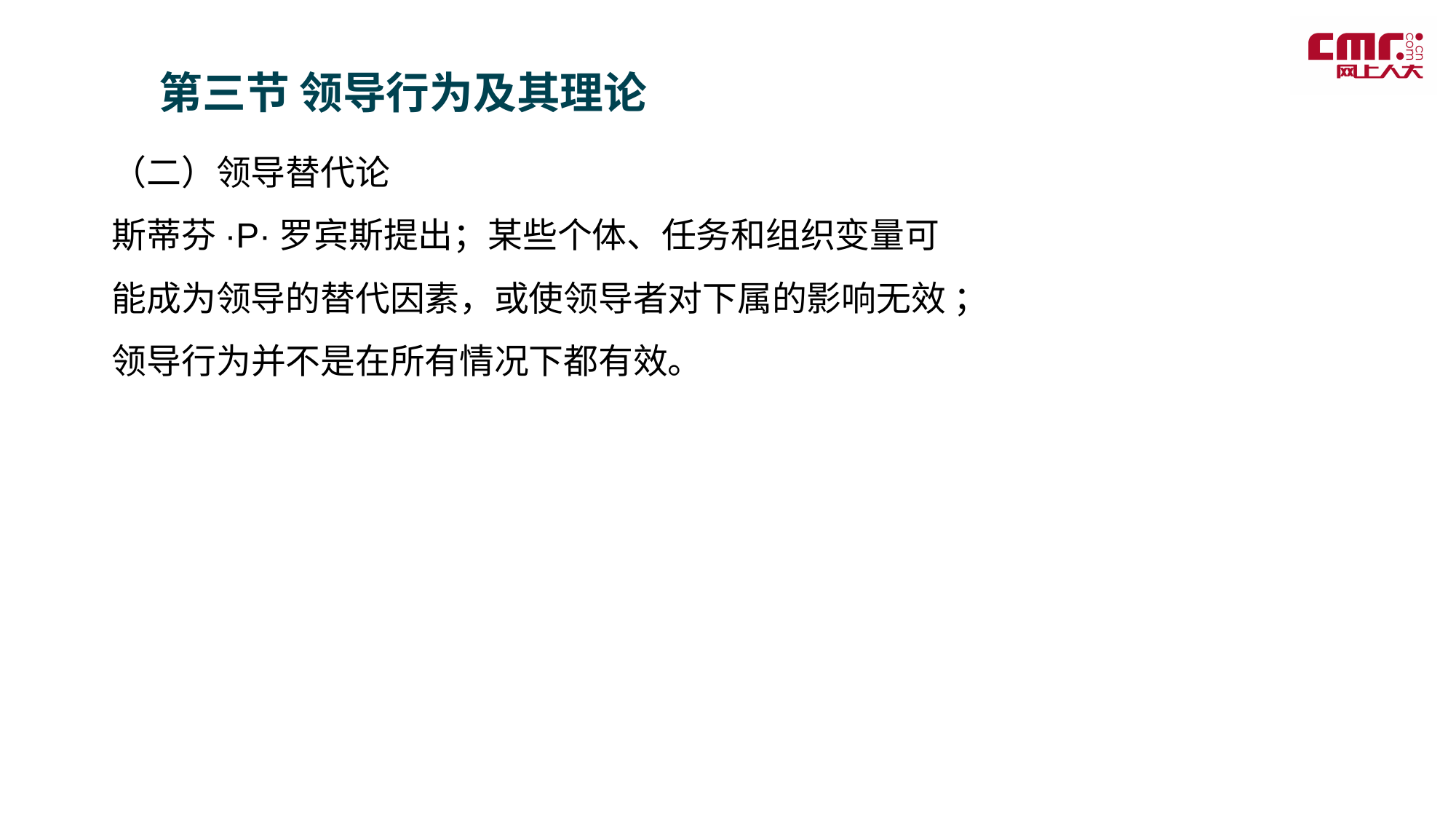

第三节 领导行为及其理论
（二）领导替代论
斯蒂芬·P·罗宾斯提出；某些个体、任务和组织变量可能成为领导的替代因素，或使领导者对下属的影响无效 ；领导行为并不是在所有情况下都有效。